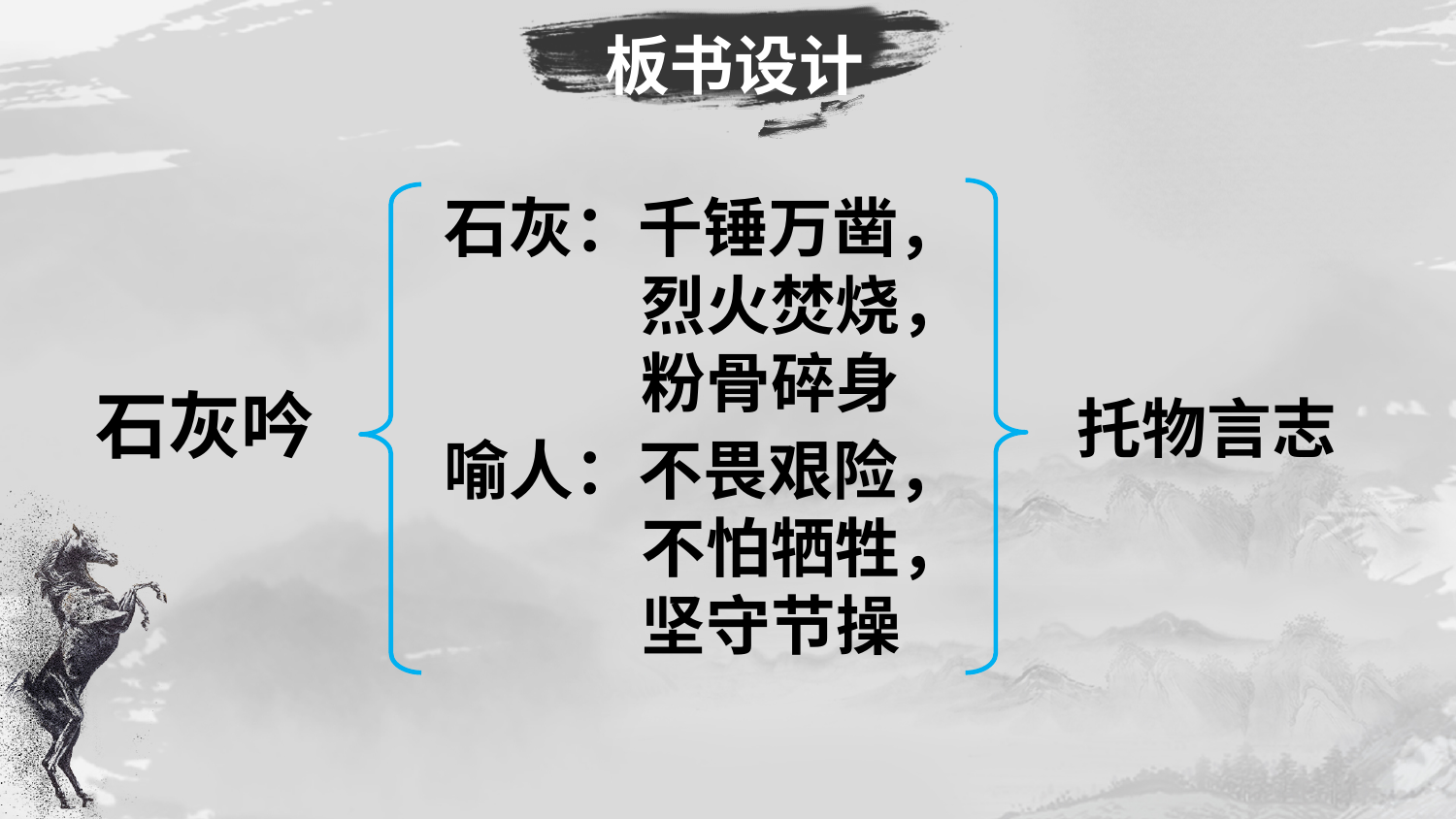

板书设计
石灰：千锤万凿，
烈火焚烧，
粉骨碎身

石灰吟
托物言志
喻人：不畏艰险，
不怕牺牲，
坚守节操